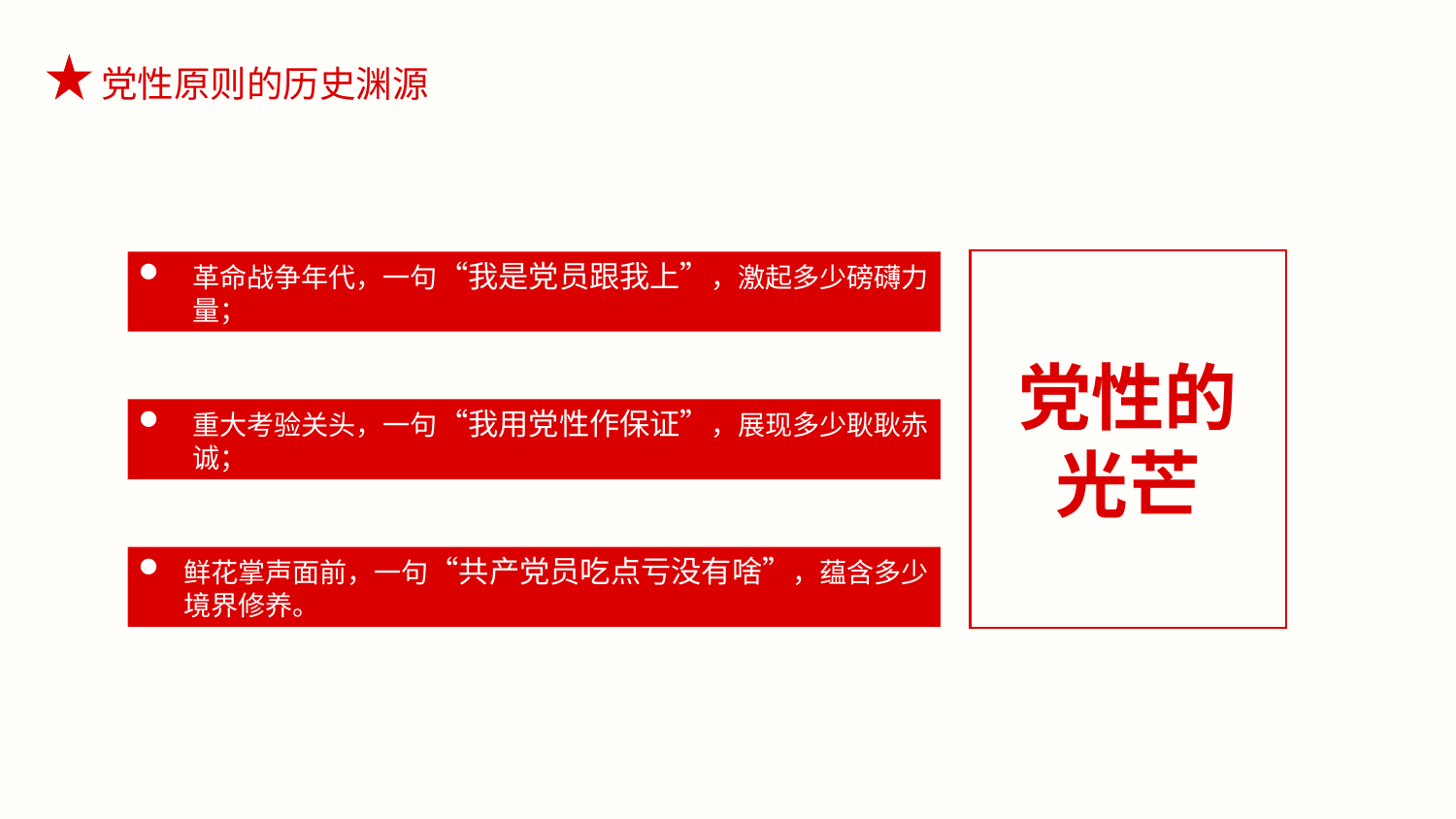

党性的
光芒
革命战争年代，一句“我是党员跟我上”，激起多少磅礴力量；
重大考验关头，一句“我用党性作保证”，展现多少耿耿赤诚；
鲜花掌声面前，一句“共产党员吃点亏没有啥”，蕴含多少境界修养。